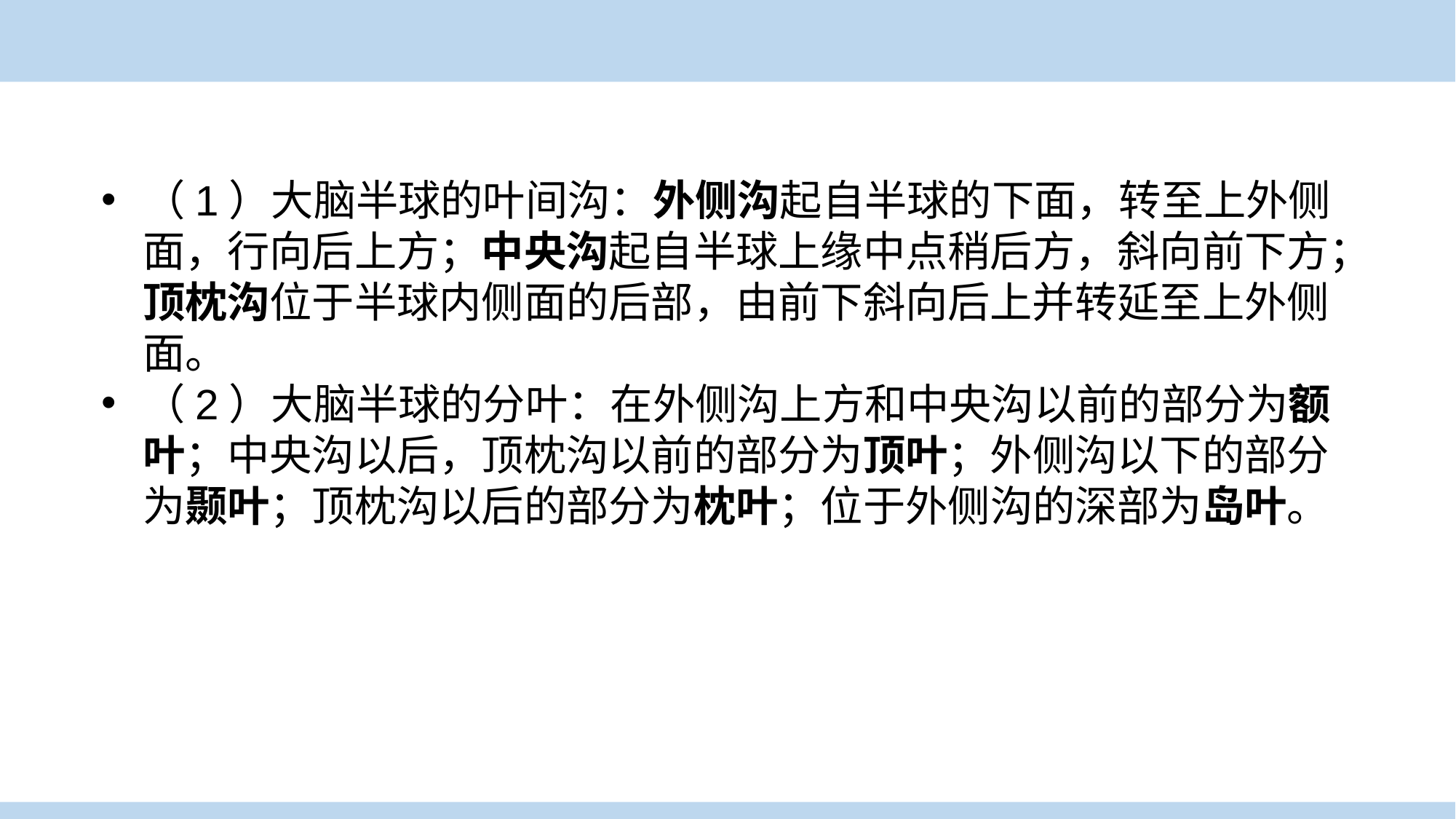

（1）大脑半球的叶间沟：外侧沟起自半球的下面，转至上外侧面，行向后上方；中央沟起自半球上缘中点稍后方，斜向前下方；顶枕沟位于半球内侧面的后部，由前下斜向后上并转延至上外侧面。
（2）大脑半球的分叶：在外侧沟上方和中央沟以前的部分为额叶；中央沟以后，顶枕沟以前的部分为顶叶；外侧沟以下的部分为颞叶；顶枕沟以后的部分为枕叶；位于外侧沟的深部为岛叶。